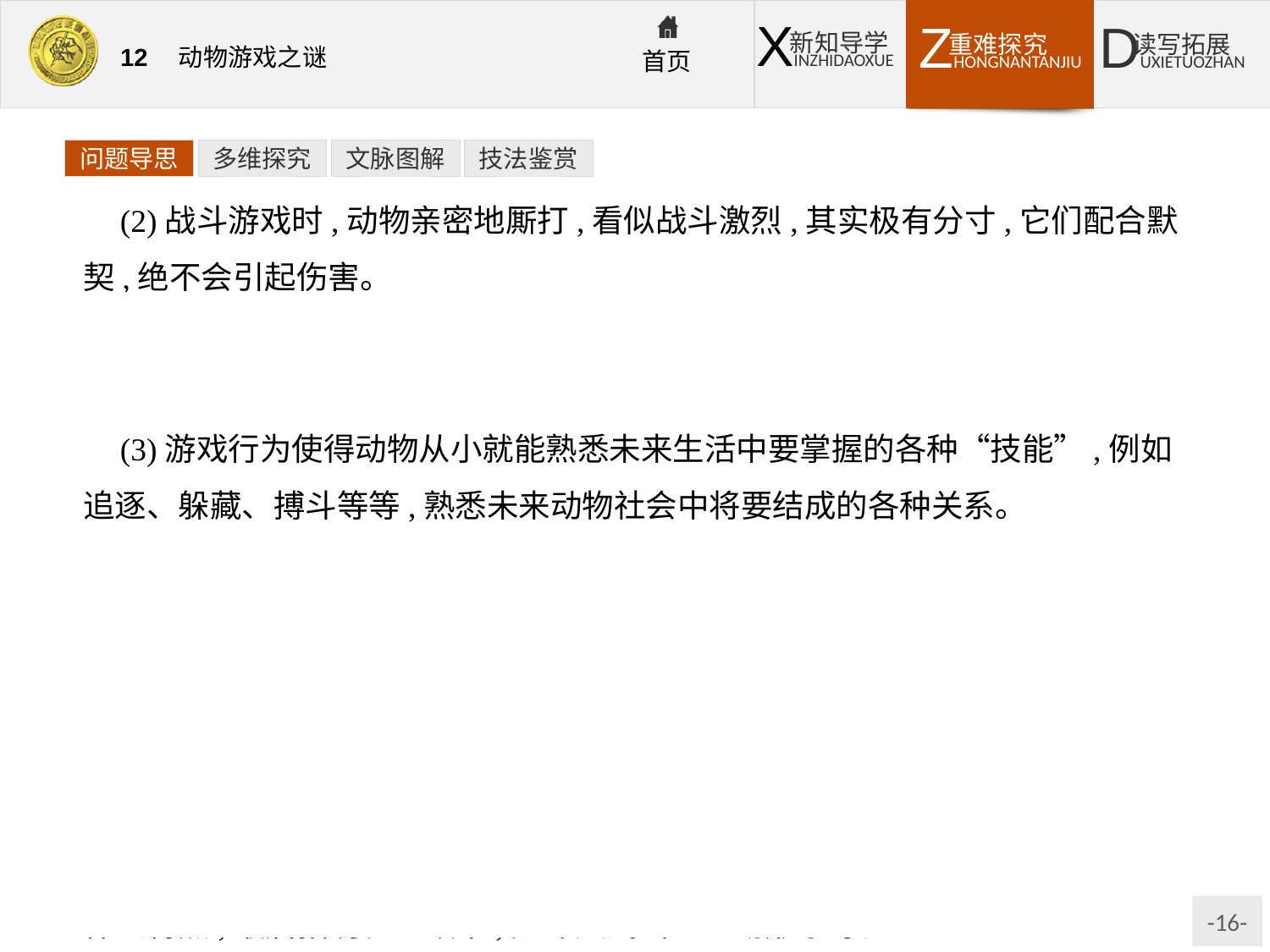

问题导思
多维探究
文脉图解
技法鉴赏
(2)战斗游戏时,动物亲密地厮打,看似战斗激烈,其实极有分寸,它们配合默契,绝不会引起伤害。
提示:“厮打”表现动物战斗游戏的“激烈”和动物行为的特点,但“亲密”又表现出这种游戏中动物间配合的默契。
(3)游戏行为使得动物从小就能熟悉未来生活中要掌握的各种“技能”,例如追逐、躲藏、搏斗等等,熟悉未来动物社会中将要结成的各种关系。
提示:动物成年后,一般要脱离父母,自寻伙伴,所以用“结成”而不说“形成”,语义上有细微差别,表现了动物行为的目的性。
知识窗
科普文的语言力避平板、枯燥,常常采用口语化的语言,使用比喻、拟人等修辞手法,生动活泼、情趣盎然地介绍科学知识。赏析科普文的语言,首先要辨明手法,看是否使用了比喻、拟人等;其次是抓住特点,看这些词句揭示了事物的什么特点;最后指明表达效果,如深入浅出、生动形象等。